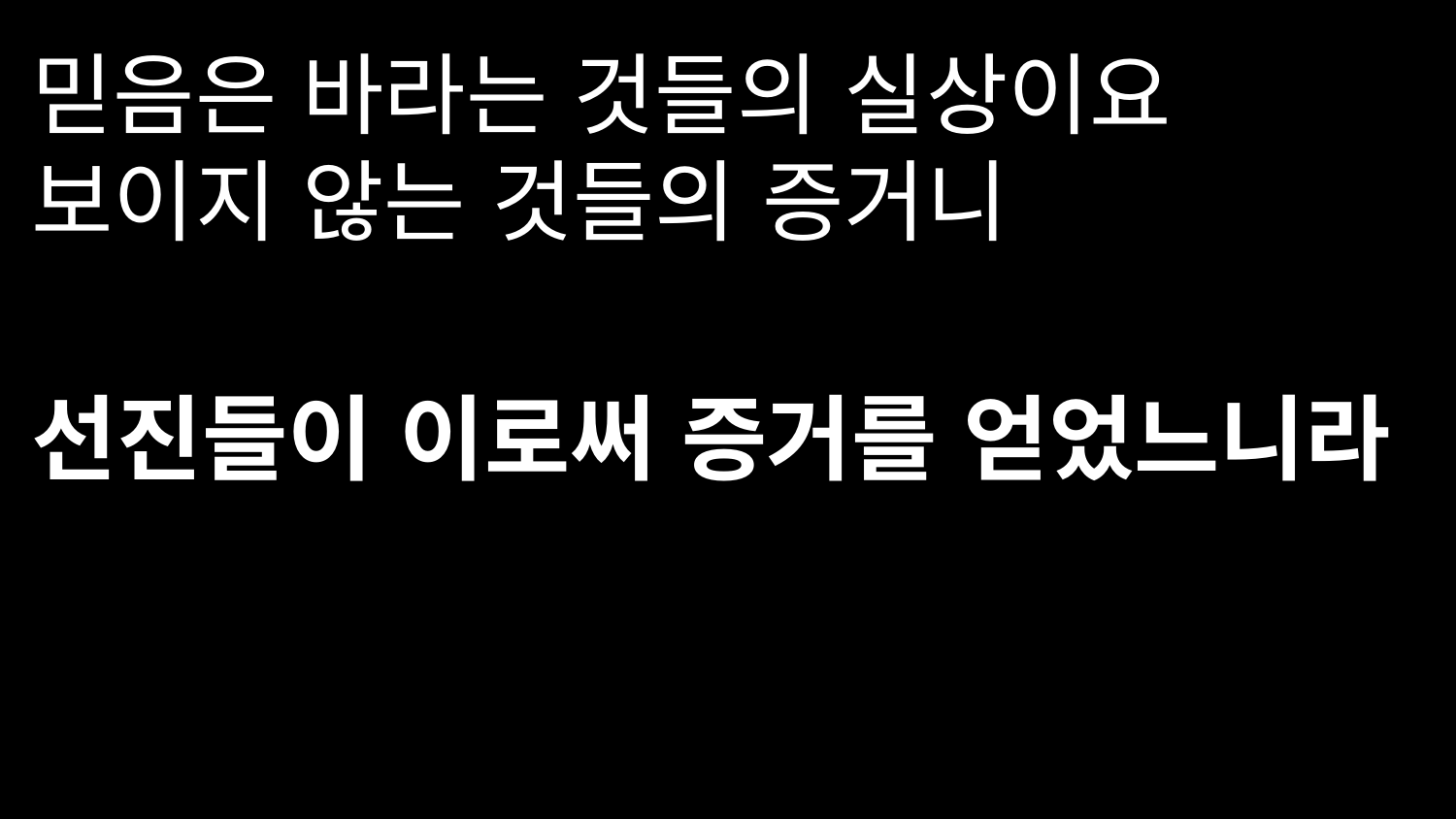

믿음은 바라는 것들의 실상이요 보이지 않는 것들의 증거니
선진들이 이로써 증거를 얻었느니라